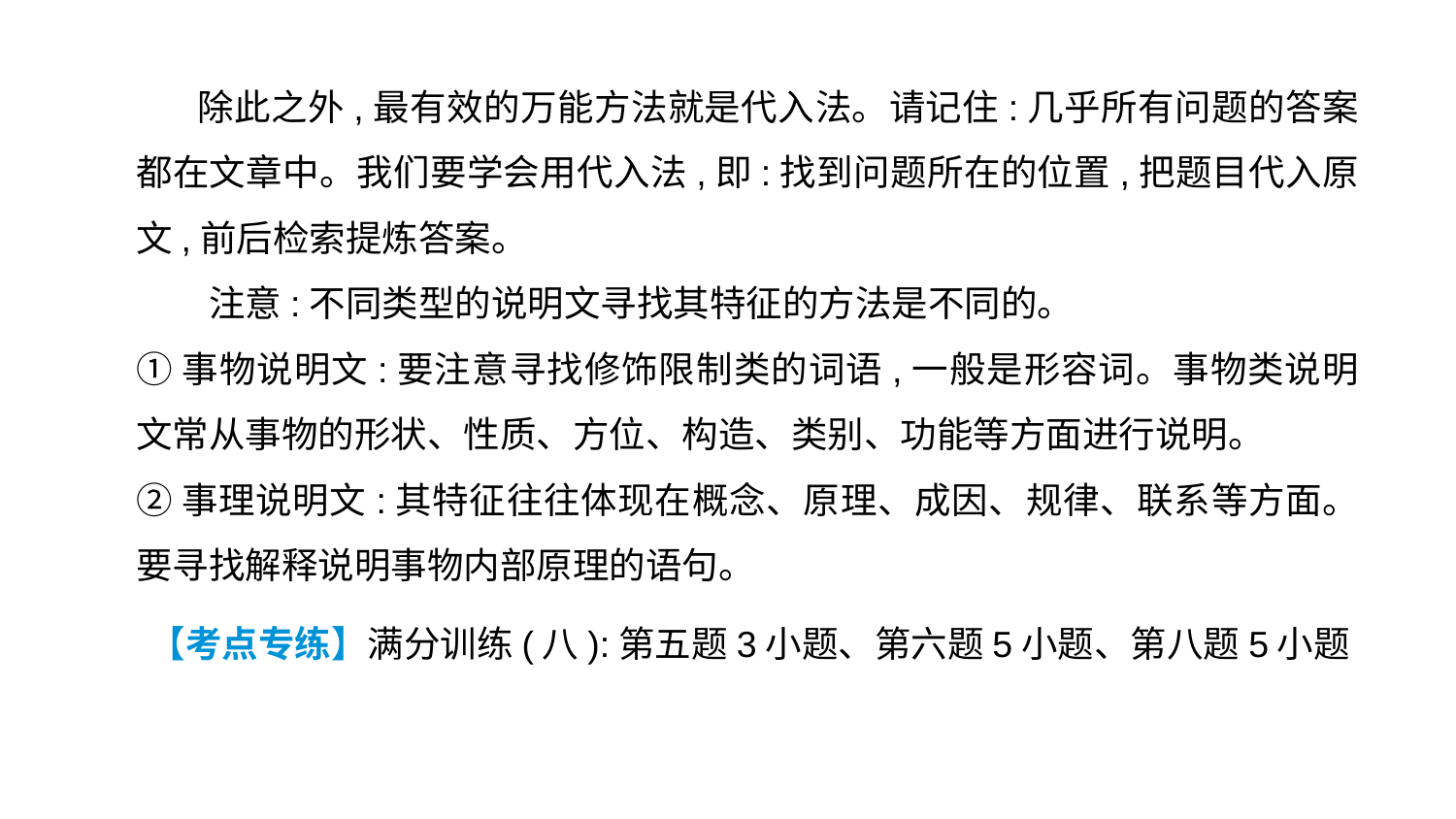

除此之外,最有效的万能方法就是代入法。请记住:几乎所有问题的答案都在文章中。我们要学会用代入法,即:找到问题所在的位置,把题目代入原文,前后检索提炼答案。
　　注意:不同类型的说明文寻找其特征的方法是不同的。
①事物说明文:要注意寻找修饰限制类的词语,一般是形容词。事物类说明文常从事物的形状、性质、方位、构造、类别、功能等方面进行说明。
②事理说明文:其特征往往体现在概念、原理、成因、规律、联系等方面。要寻找解释说明事物内部原理的语句。
【考点专练】满分训练(八):第五题3小题、第六题5小题、第八题5小题